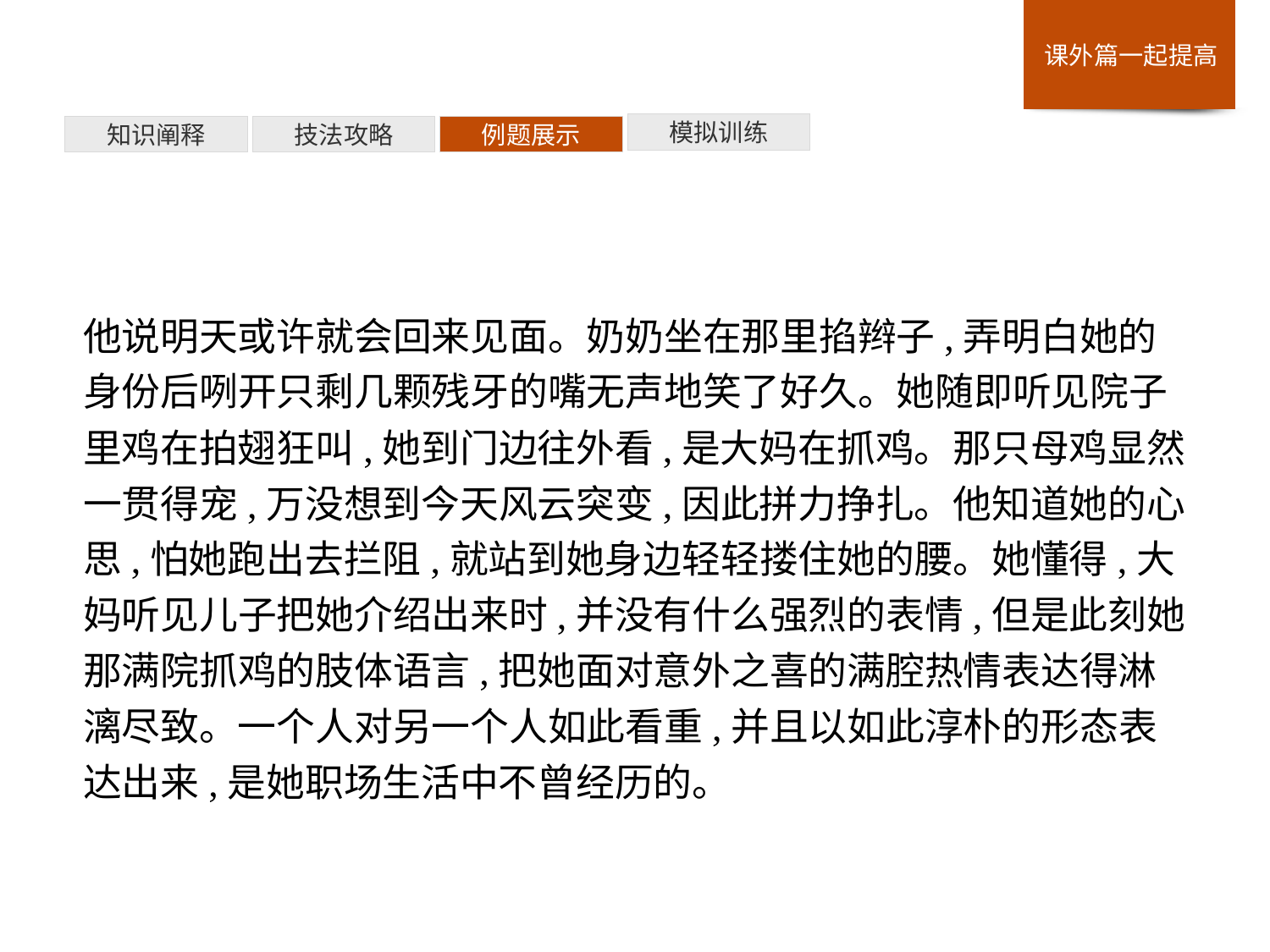

模拟训练
例题展示
技法攻略
知识阐释
他说明天或许就会回来见面。奶奶坐在那里掐辫子,弄明白她的身份后咧开只剩几颗残牙的嘴无声地笑了好久。她随即听见院子里鸡在拍翅狂叫,她到门边往外看,是大妈在抓鸡。那只母鸡显然一贯得宠,万没想到今天风云突变,因此拼力挣扎。他知道她的心思,怕她跑出去拦阻,就站到她身边轻轻搂住她的腰。她懂得,大妈听见儿子把她介绍出来时,并没有什么强烈的表情,但是此刻她那满院抓鸡的肢体语言,把她面对意外之喜的满腔热情表达得淋漓尽致。一个人对另一个人如此看重,并且以如此淳朴的形态表达出来,是她职场生活中不曾经历的。